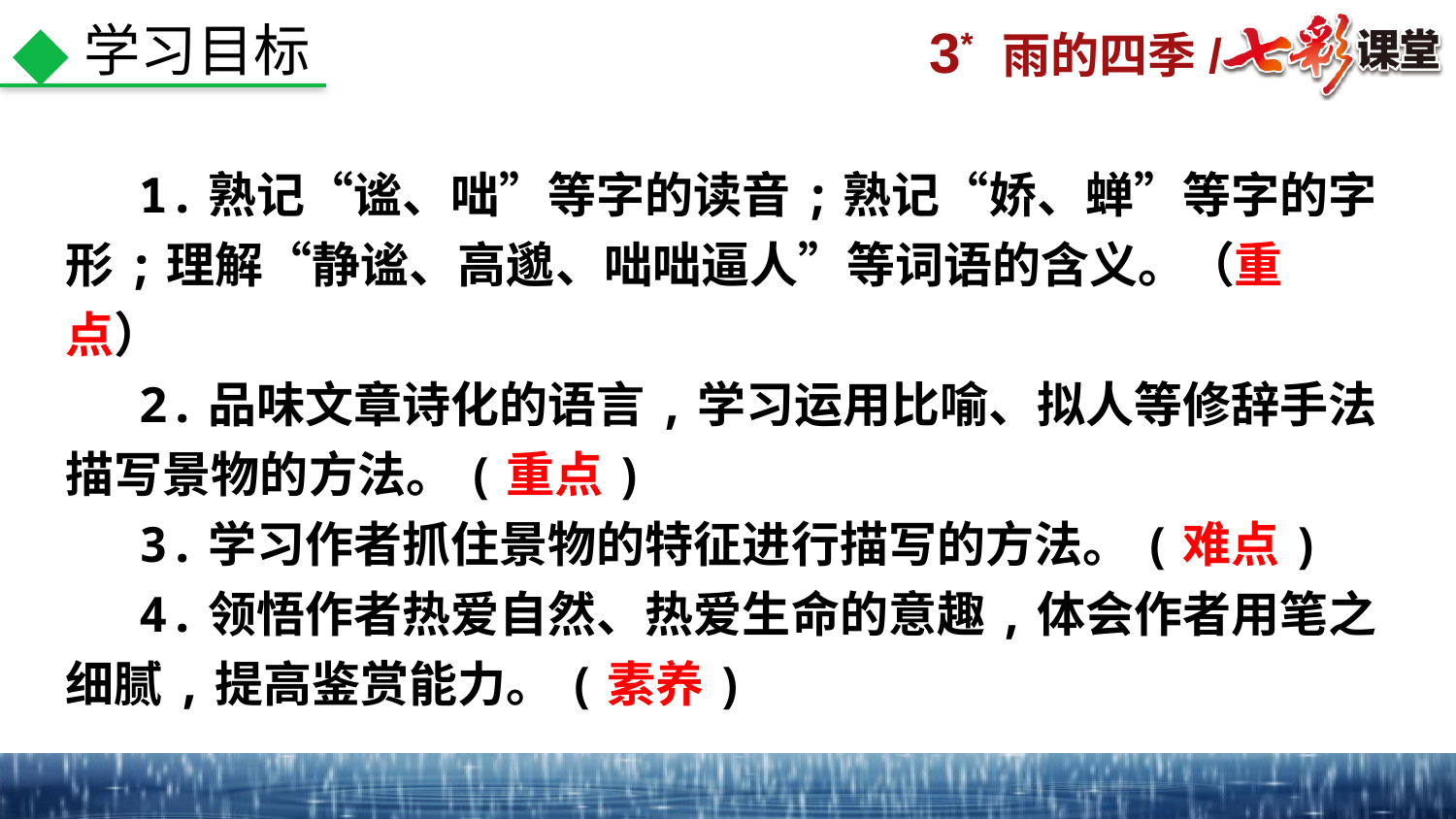

学习目标

1.熟记“谧、咄”等字的读音;熟记“娇、蝉”等字的字形;理解“静谧、高邈、咄咄逼人”等词语的含义。（重点）
2.品味文章诗化的语言,学习运用比喻、拟人等修辞手法描写景物的方法。(重点)
3.学习作者抓住景物的特征进行描写的方法。(难点)
4.领悟作者热爱自然、热爱生命的意趣,体会作者用笔之细腻,提高鉴赏能力。(素养)